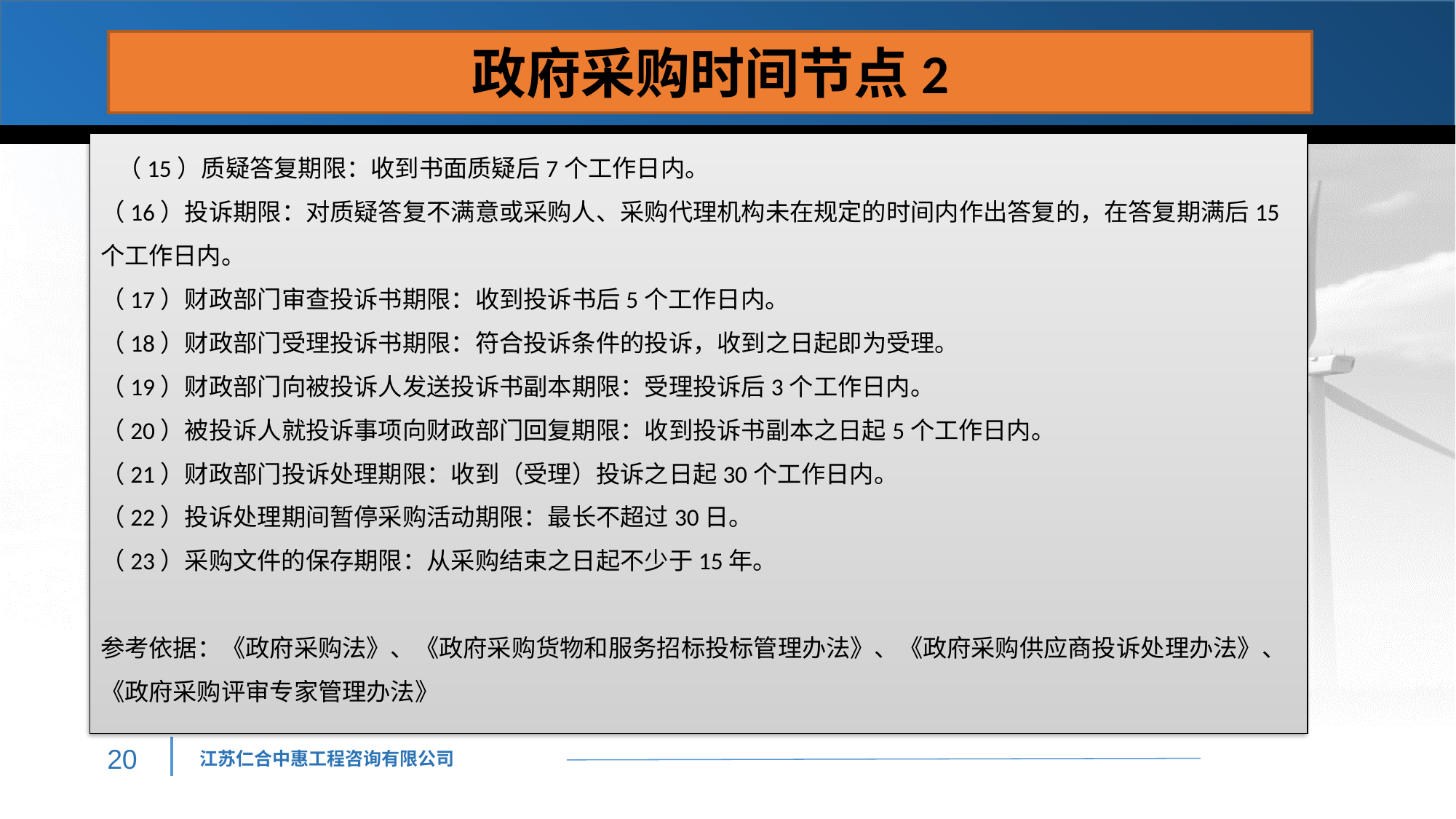

政府采购时间节点2
  （15）质疑答复期限：收到书面质疑后7个工作日内。
（16）投诉期限：对质疑答复不满意或采购人、采购代理机构未在规定的时间内作出答复的，在答复期满后15个工作日内。
（17）财政部门审查投诉书期限：收到投诉书后5个工作日内。
（18）财政部门受理投诉书期限：符合投诉条件的投诉，收到之日起即为受理。
（19）财政部门向被投诉人发送投诉书副本期限：受理投诉后3个工作日内。
（20）被投诉人就投诉事项向财政部门回复期限：收到投诉书副本之日起5个工作日内。
（21）财政部门投诉处理期限：收到（受理）投诉之日起30个工作日内。
（22）投诉处理期间暂停采购活动期限：最长不超过30日。
（23）采购文件的保存期限：从采购结束之日起不少于15年。

参考依据：《政府采购法》、《政府采购货物和服务招标投标管理办法》、《政府采购供应商投诉处理办法》、《政府采购评审专家管理办法》

20